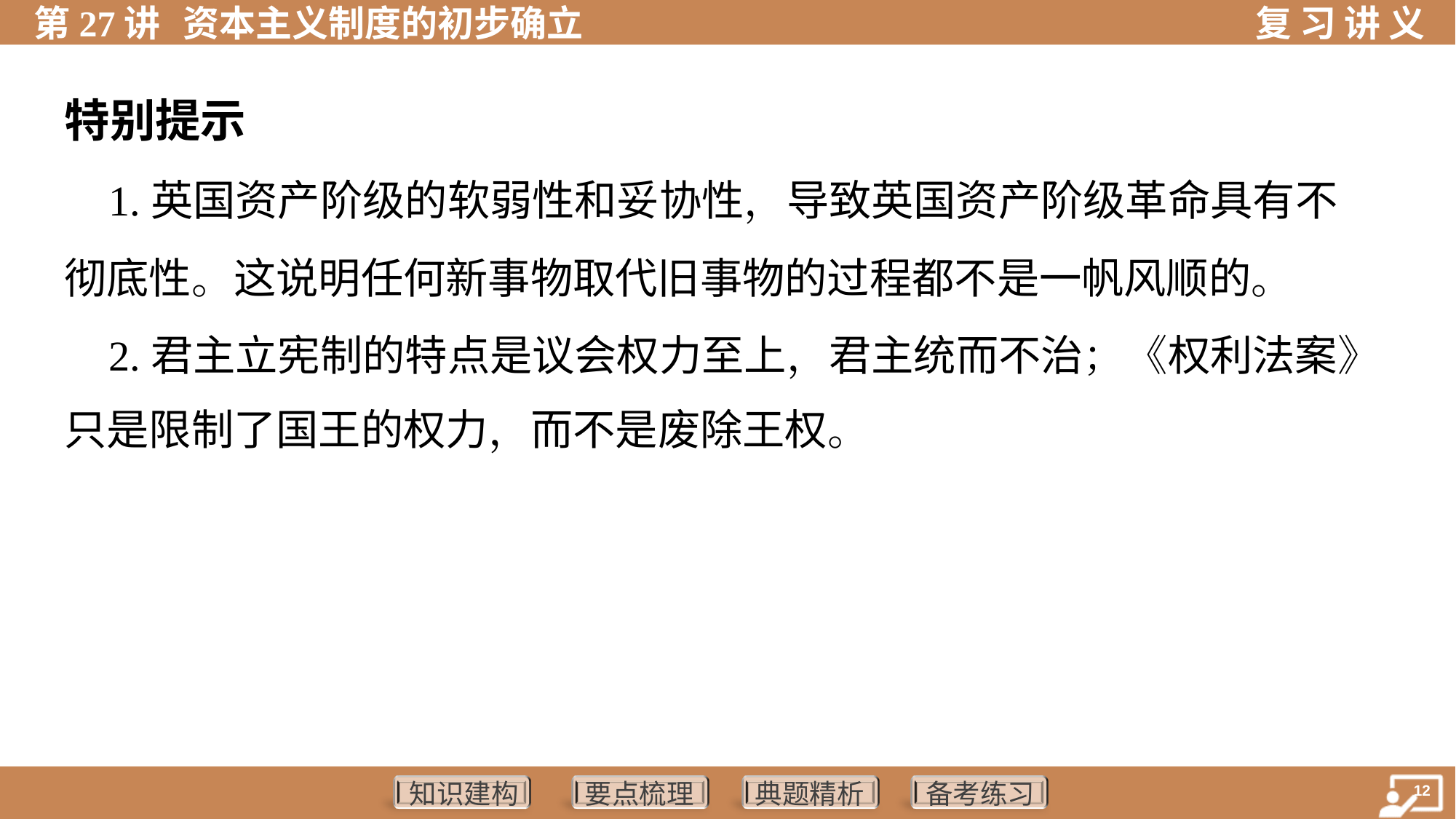

特别提示
    1.英国资产阶级的软弱性和妥协性，导致英国资产阶级革命具有不
彻底性。这说明任何新事物取代旧事物的过程都不是一帆风顺的。
    2.君主立宪制的特点是议会权力至上，君主统而不治；《权利法案》
只是限制了国王的权力，而不是废除王权。